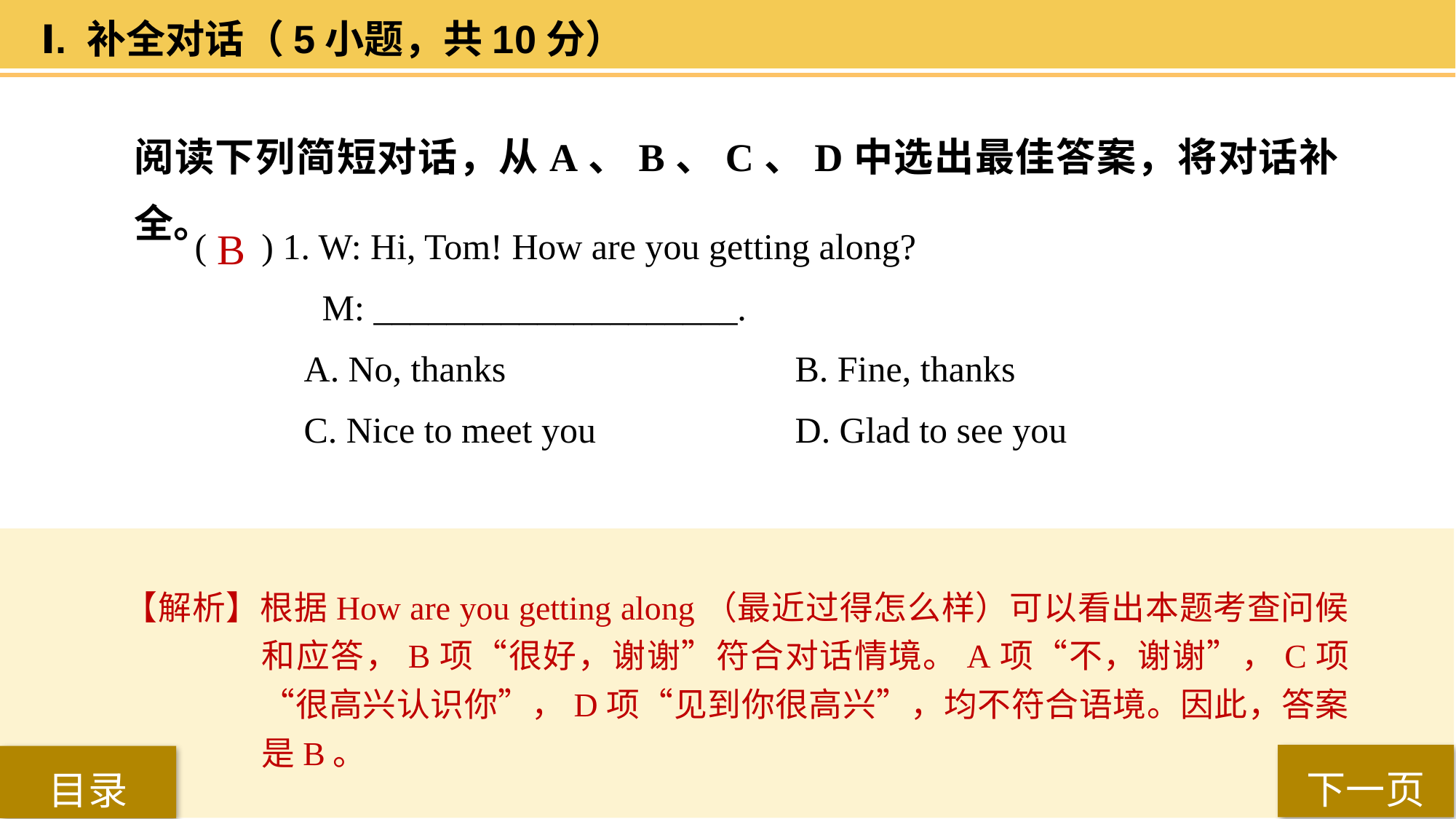

Ⅰ. 补全对话（5小题，共10分）
阅读下列简短对话，从A、B、C、D中选出最佳答案，将对话补全。
(      ) 1. W: Hi, Tom! How are you getting along?
  M: ____________________.
A. No, thanks 			B. Fine, thanks
C. Nice to meet you 		D. Glad to see you
 B
【解析】根据How are you getting along（最近过得怎么样）可以看出本题考查问候和应答，B项“很好，谢谢”符合对话情境。A项“不，谢谢”，C项“很高兴认识你”，D项“见到你很高兴”，均不符合语境。因此，答案是B。